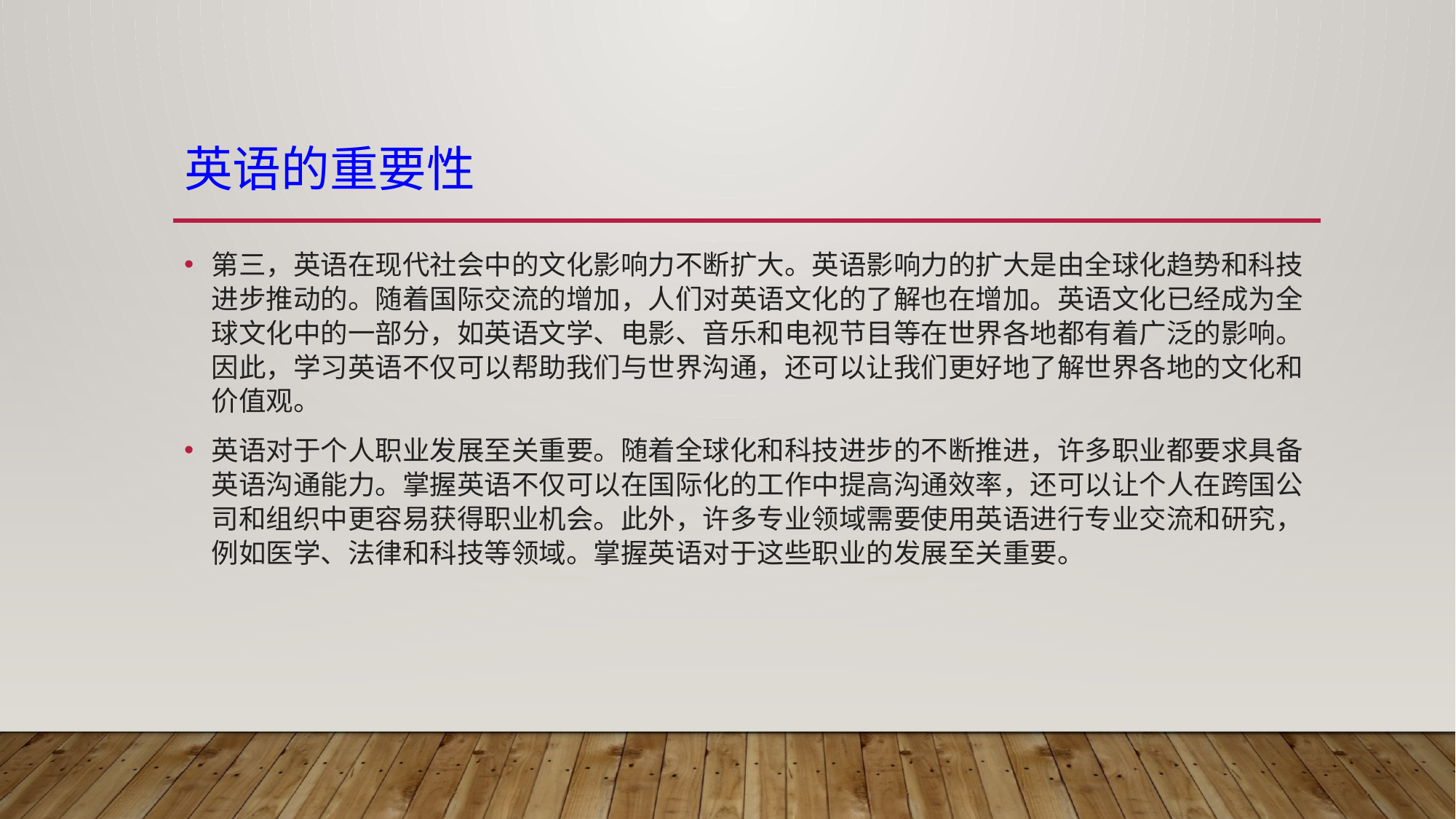

# 英语的重要性
第三，英语在现代社会中的文化影响力不断扩大。英语影响力的扩大是由全球化趋势和科技进步推动的。随着国际交流的增加，人们对英语文化的了解也在增加。英语文化已经成为全球文化中的一部分，如英语文学、电影、音乐和电视节目等在世界各地都有着广泛的影响。因此，学习英语不仅可以帮助我们与世界沟通，还可以让我们更好地了解世界各地的文化和价值观。
英语对于个人职业发展至关重要。随着全球化和科技进步的不断推进，许多职业都要求具备英语沟通能力。掌握英语不仅可以在国际化的工作中提高沟通效率，还可以让个人在跨国公司和组织中更容易获得职业机会。此外，许多专业领域需要使用英语进行专业交流和研究，例如医学、法律和科技等领域。掌握英语对于这些职业的发展至关重要。